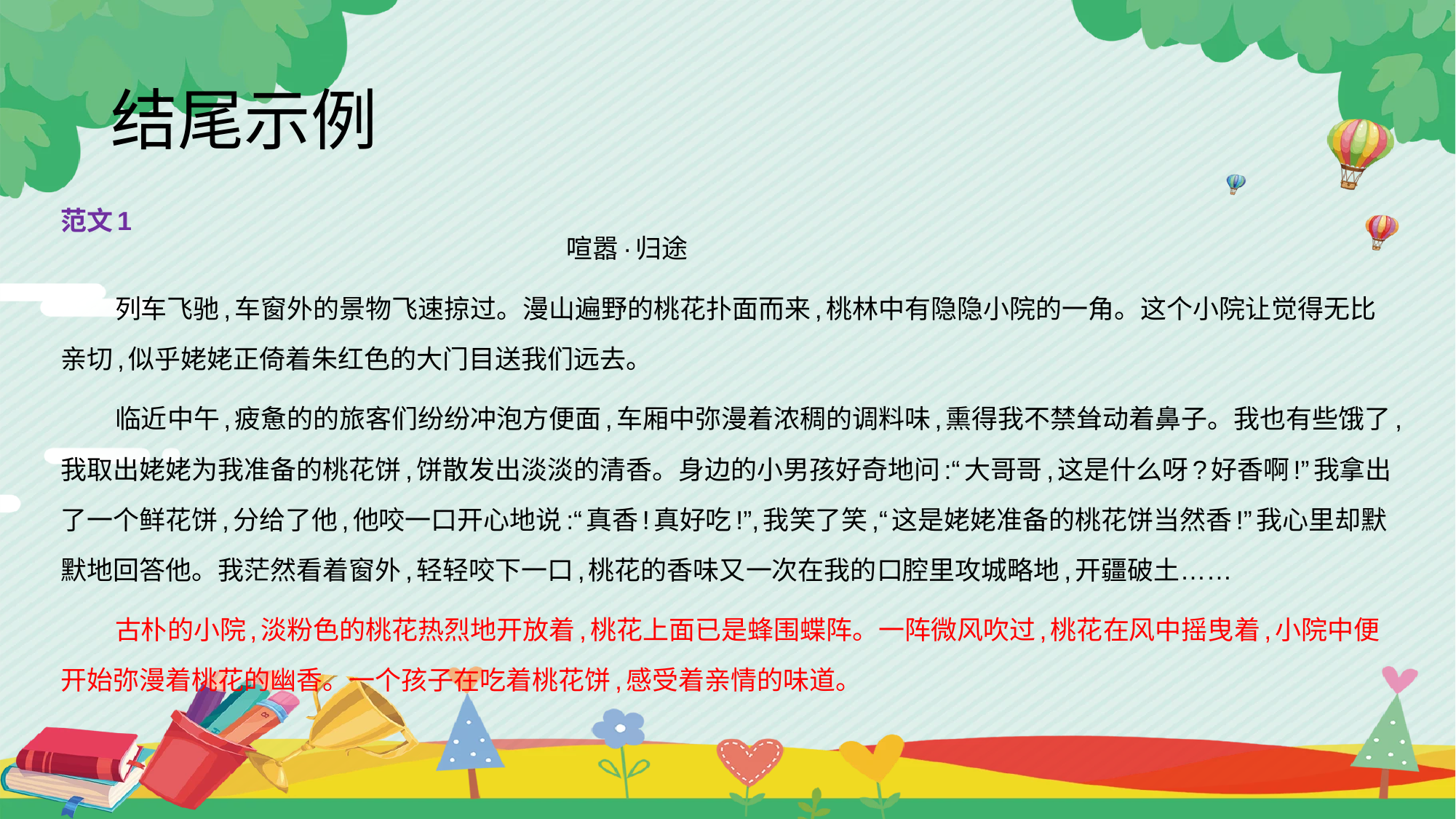

# 结尾示例
范文1
                                                                     喧嚣·归途
列车飞驰,车窗外的景物飞速掠过。漫山遍野的桃花扑面而来,桃林中有隐隐小院的一角。这个小院让觉得无比亲切,似乎姥姥正倚着朱红色的大门目送我们远去。
临近中午,疲惫的的旅客们纷纷冲泡方便面,车厢中弥漫着浓稠的调料味,熏得我不禁耸动着鼻子。我也有些饿了,我取出姥姥为我准备的桃花饼,饼散发出淡淡的清香。身边的小男孩好奇地问:“大哥哥,这是什么呀?好香啊!”我拿出了一个鲜花饼,分给了他,他咬一口开心地说:“真香!真好吃!”,我笑了笑,“这是姥姥准备的桃花饼当然香!”我心里却默默地回答他。我茫然看着窗外,轻轻咬下一口,桃花的香味又一次在我的口腔里攻城略地,开疆破土……
古朴的小院,淡粉色的桃花热烈地开放着,桃花上面已是蜂围蝶阵。一阵微风吹过,桃花在风中摇曳着,小院中便开始弥漫着桃花的幽香。一个孩子在吃着桃花饼,感受着亲情的味道。